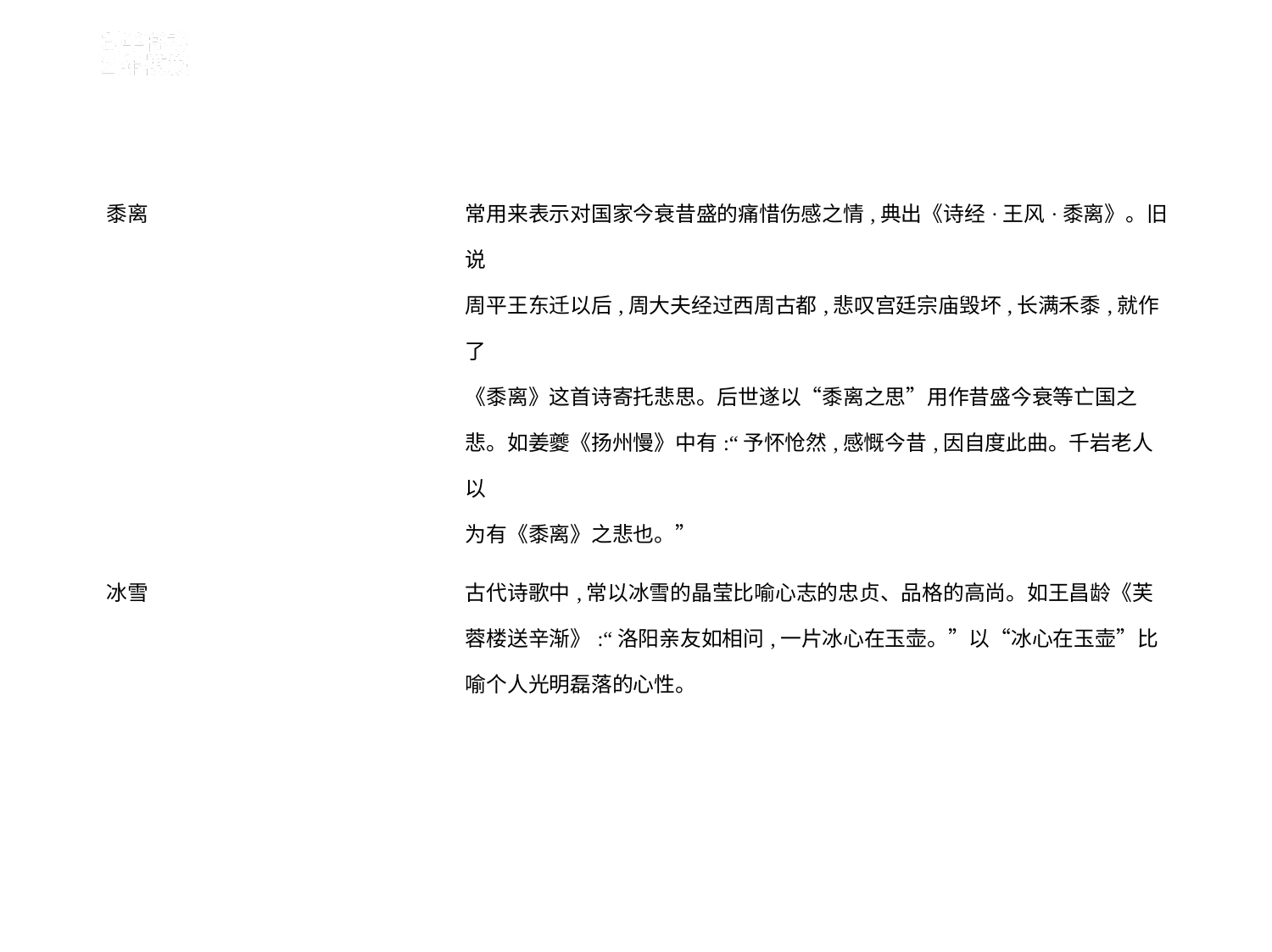

| 黍离 | 常用来表示对国家今衰昔盛的痛惜伤感之情,典出《诗经·王风·黍离》。旧说 周平王东迁以后,周大夫经过西周古都,悲叹宫廷宗庙毁坏,长满禾黍,就作了 《黍离》这首诗寄托悲思。后世遂以“黍离之思”用作昔盛今衰等亡国之 悲。如姜夔《扬州慢》中有:“予怀怆然,感慨今昔,因自度此曲。千岩老人以 为有《黍离》之悲也。” |  |
| --- | --- | --- |
| 冰雪 | 古代诗歌中,常以冰雪的晶莹比喻心志的忠贞、品格的高尚。如王昌龄《芙 蓉楼送辛渐》:“洛阳亲友如相问,一片冰心在玉壶。”以“冰心在玉壶”比 喻个人光明磊落的心性。 |  |